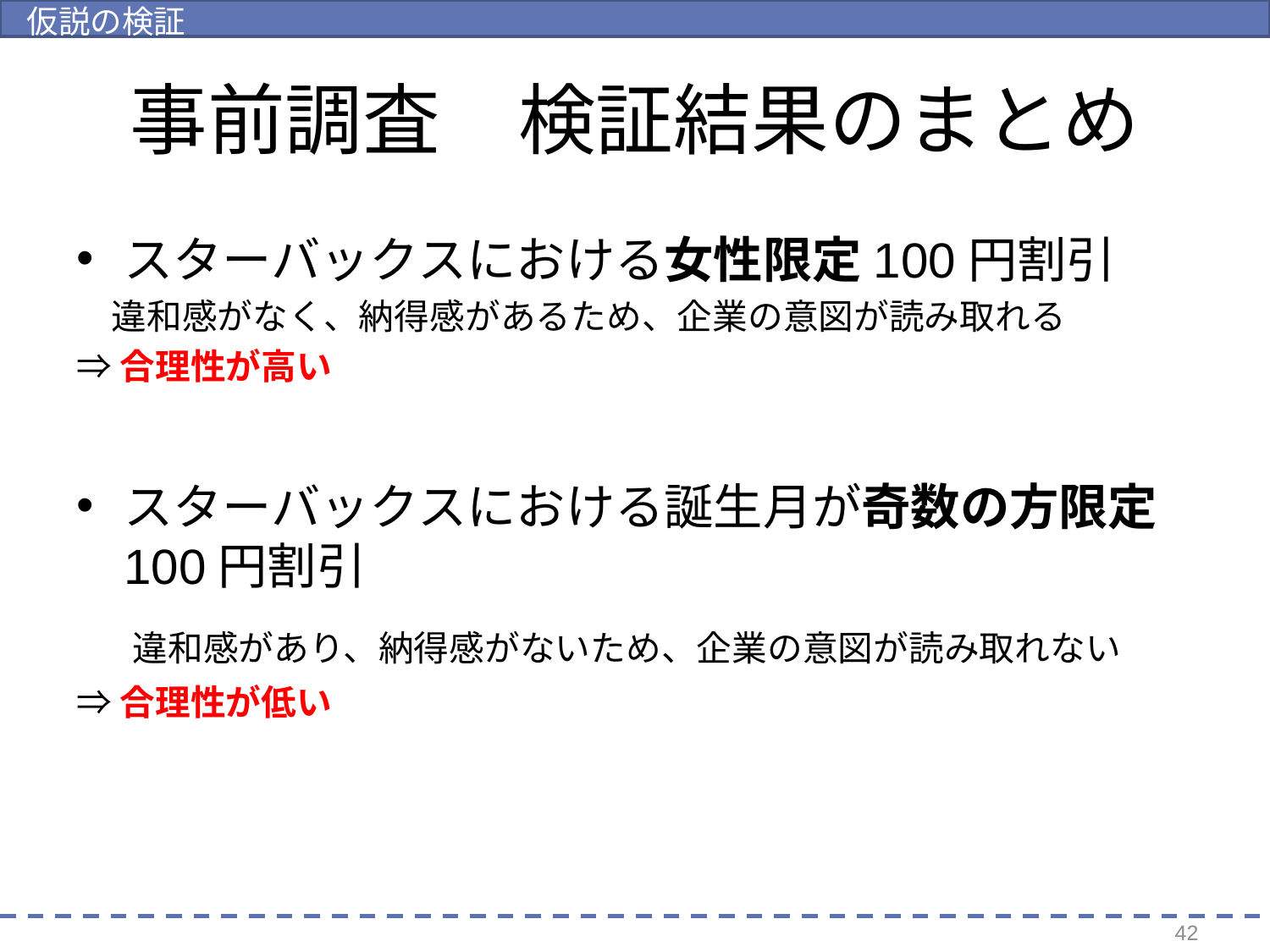

仮説の検証
# 事前調査　検証結果のまとめ
スターバックスにおける女性限定100円割引
　違和感がなく、納得感があるため、企業の意図が読み取れる
⇒合理性が高い

スターバックスにおける誕生月が奇数の方限定100円割引
　違和感があり、納得感がないため、企業の意図が読み取れない
⇒合理性が低い